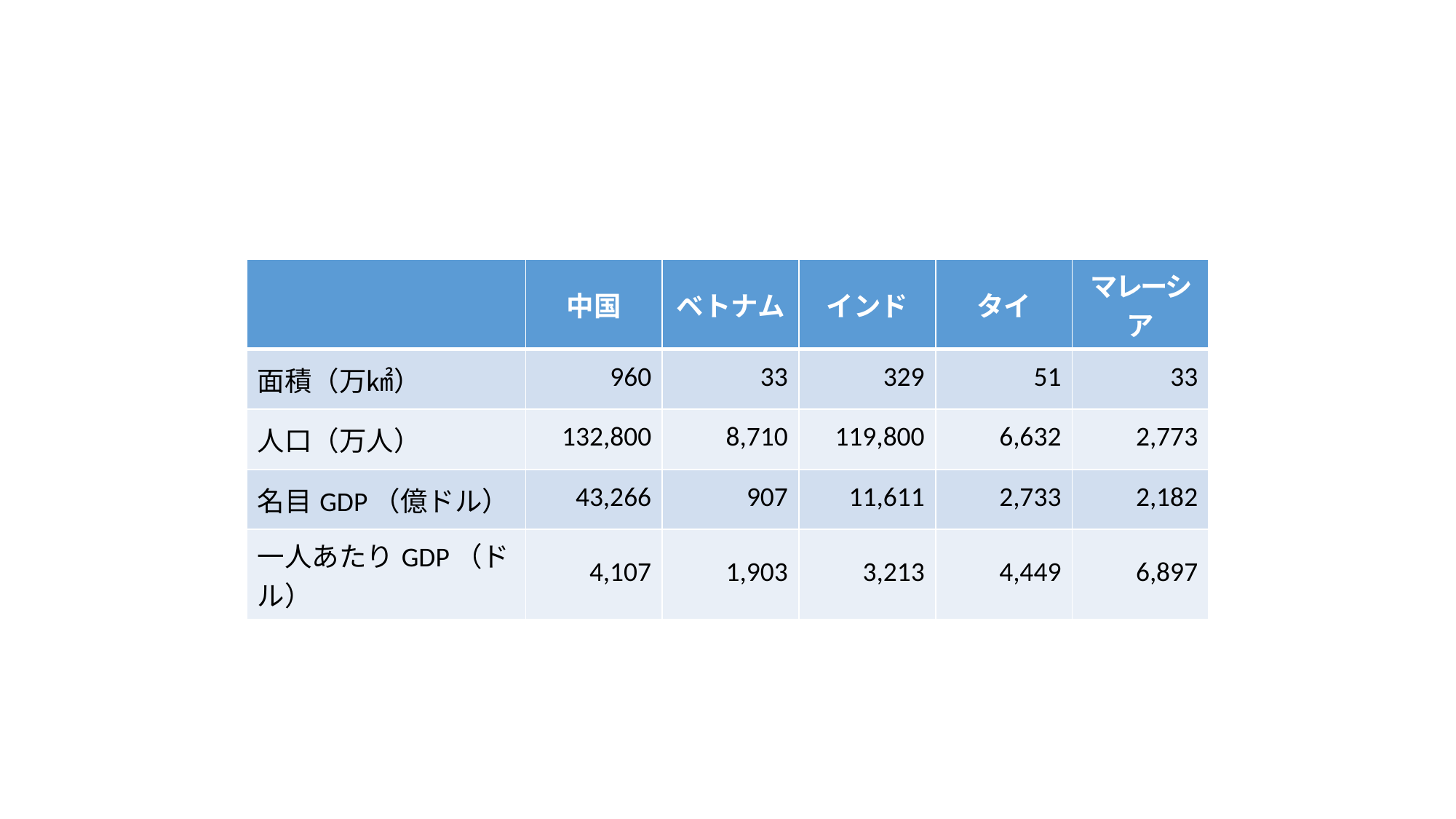

|  | 中国 | ベトナム | インド | タイ | マレーシア |
| --- | --- | --- | --- | --- | --- |
| 面積（万㎢） | 960 | 33 | 329 | 51 | 33 |
| 人口（万人） | 132,800 | 8,710 | 119,800 | 6,632 | 2,773 |
| 名目GDP（億ドル） | 43,266 | 907 | 11,611 | 2,733 | 2,182 |
| 一人あたりGDP（ドル） | 4,107 | 1,903 | 3,213 | 4,449 | 6,897 |